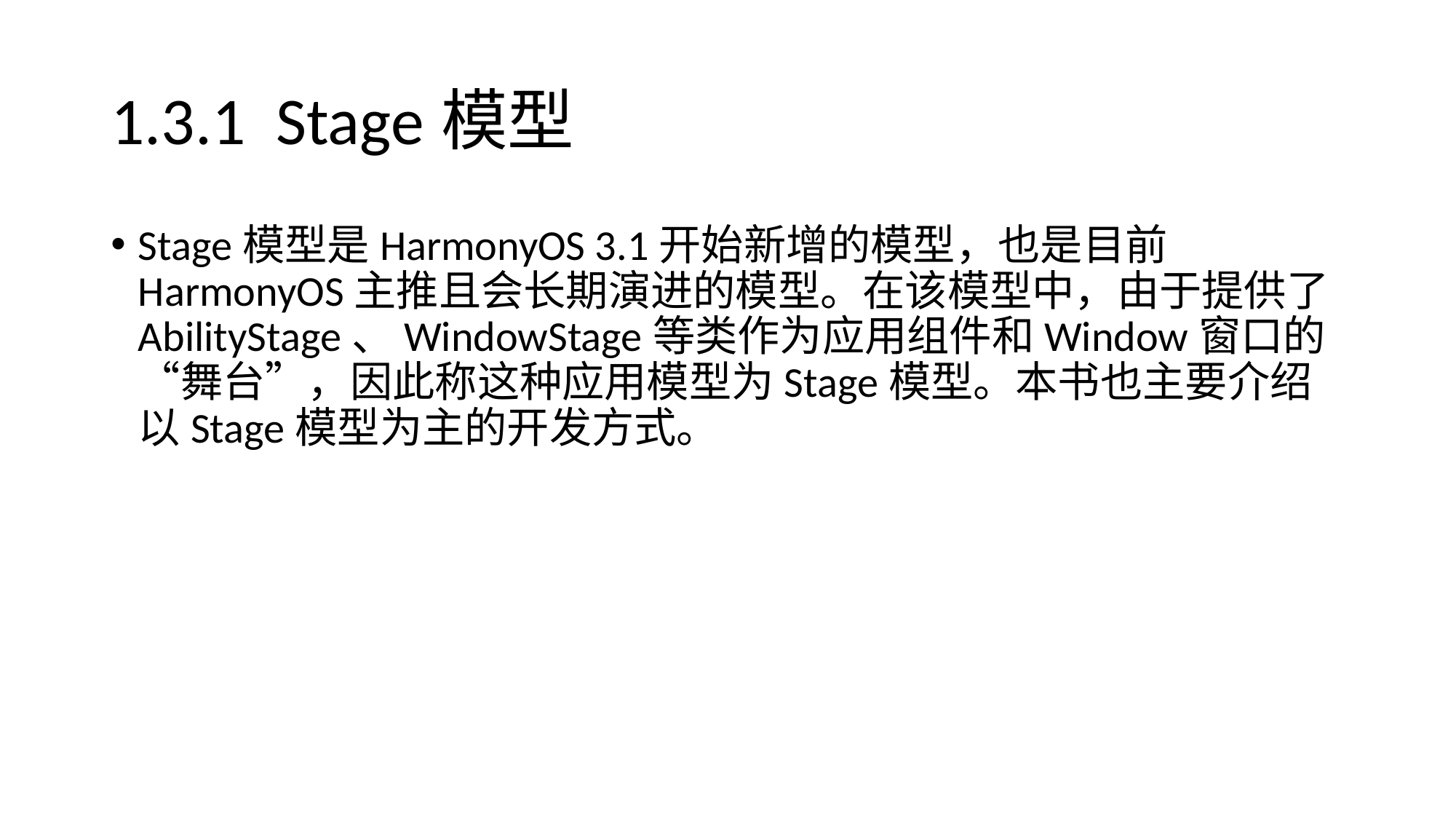

# 1.3.1  Stage模型
Stage模型是HarmonyOS 3.1开始新增的模型，也是目前HarmonyOS主推且会长期演进的模型。在该模型中，由于提供了AbilityStage、WindowStage等类作为应用组件和Window窗口的“舞台”，因此称这种应用模型为Stage模型。本书也主要介绍以Stage模型为主的开发方式。